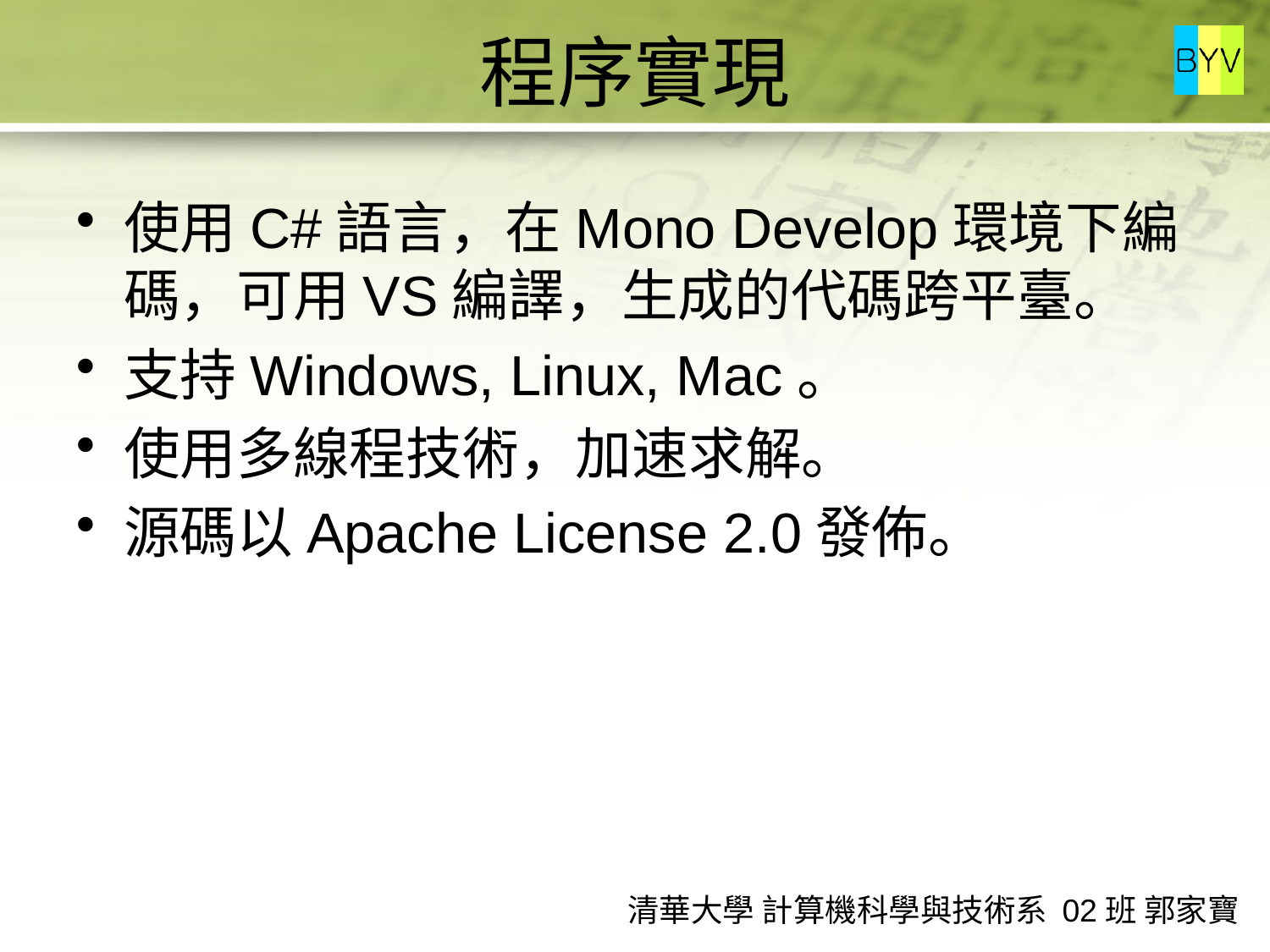

# 程序實現
使用C#語言，在Mono Develop環境下編碼，可用VS編譯，生成的代碼跨平臺。
支持Windows, Linux, Mac。
使用多線程技術，加速求解。
源碼以Apache License 2.0發佈。